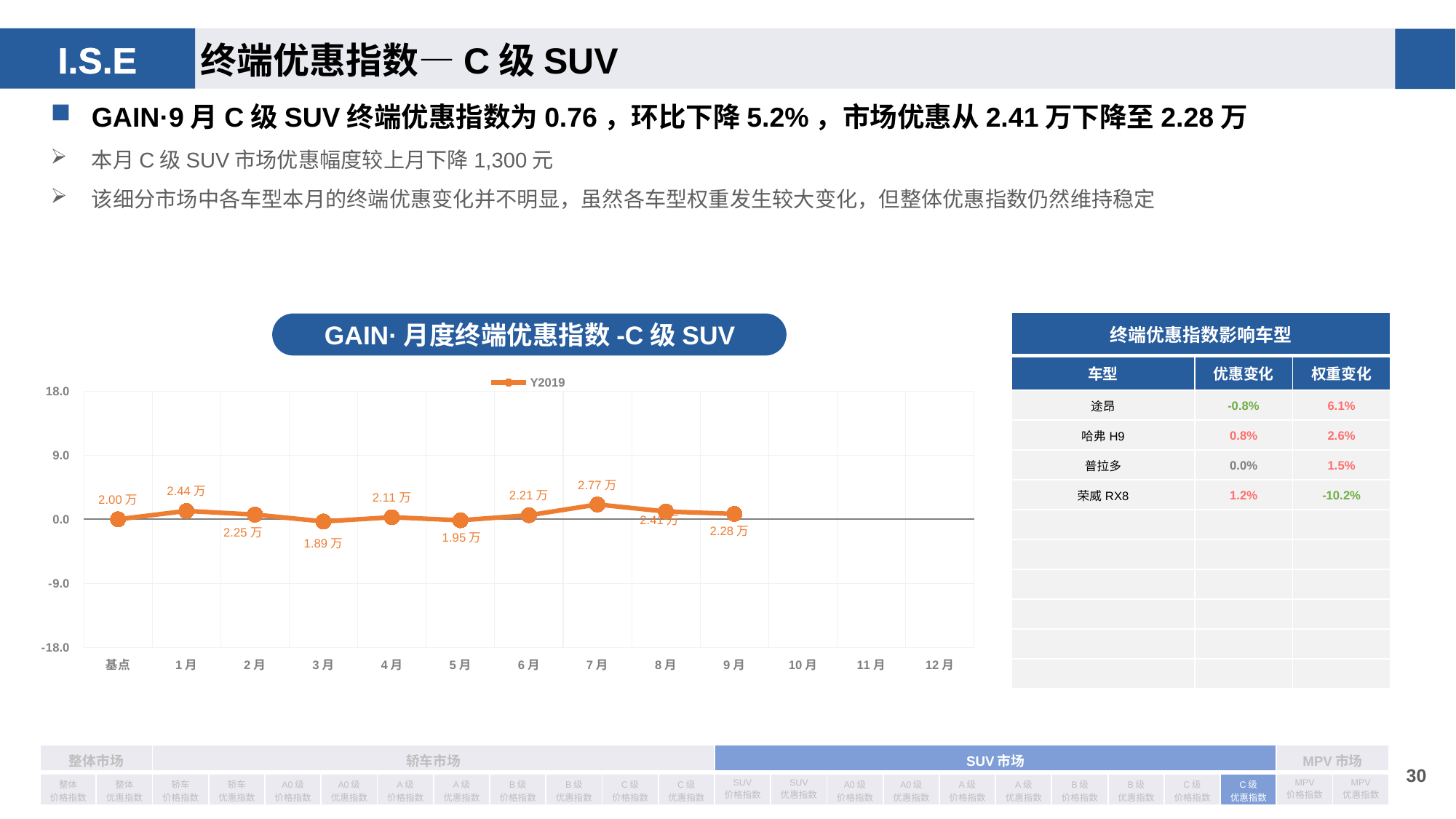

终端优惠指数—C级SUV
GAIN·9月C级SUV终端优惠指数为0.76，环比下降5.2%，市场优惠从2.41万下降至2.28万
本月C级SUV市场优惠幅度较上月下降1,300元
该细分市场中各车型本月的终端优惠变化并不明显，虽然各车型权重发生较大变化，但整体优惠指数仍然维持稳定
| 终端优惠指数影响车型 |  |  |
| --- | --- | --- |
| 车型 | 优惠变化 | 权重变化 |
| 途昂 | -0.8% | 6.1% |
| 哈弗H9 | 0.8% | 2.6% |
| 普拉多 | 0.0% | 1.5% |
| 荣威RX8 | 1.2% | -10.2% |
|  |  |  |
|  |  |  |
|  |  |  |
|  |  |  |
|  |  |  |
|  |  |  |
GAIN·月度终端优惠指数-C级SUV

### Chart

| Category | Y2019 |
|---|---|
| 基点 | 0.0 |
| 1月 | 1.18 |
| 2月 | 0.66 |
| 3月 | -0.3 |
| 4月 | 0.29 |
| 5月 | -0.14 |
| 6月 | 0.57 |
| 7月 | 2.08 |
| 8月 | 1.09 |
| 9月 | 0.76 |
| 10月 | None |
| 11月 | None |
| 12月 | None |
| 整体市场 |  | 轿车市场 |  |  |  |  |  |  |  |  |  | SUV市场 |  |  |  |  |  |  |  |  |  | MPV市场 |  |
| --- | --- | --- | --- | --- | --- | --- | --- | --- | --- | --- | --- | --- | --- | --- | --- | --- | --- | --- | --- | --- | --- | --- | --- |
| 整体 价格指数 | 整体 优惠指数 | 轿车 价格指数 | 轿车 优惠指数 | A0级 价格指数 | A0级 优惠指数 | A级 价格指数 | A级 优惠指数 | B级 价格指数 | B级 优惠指数 | C级 价格指数 | C级 优惠指数 | SUV 价格指数 | SUV 优惠指数 | A0级 价格指数 | A0级 优惠指数 | A级 价格指数 | A级 优惠指数 | B级 价格指数 | B级 优惠指数 | C级 价格指数 | C级 优惠指数 | MPV 价格指数 | MPV 优惠指数 |
30